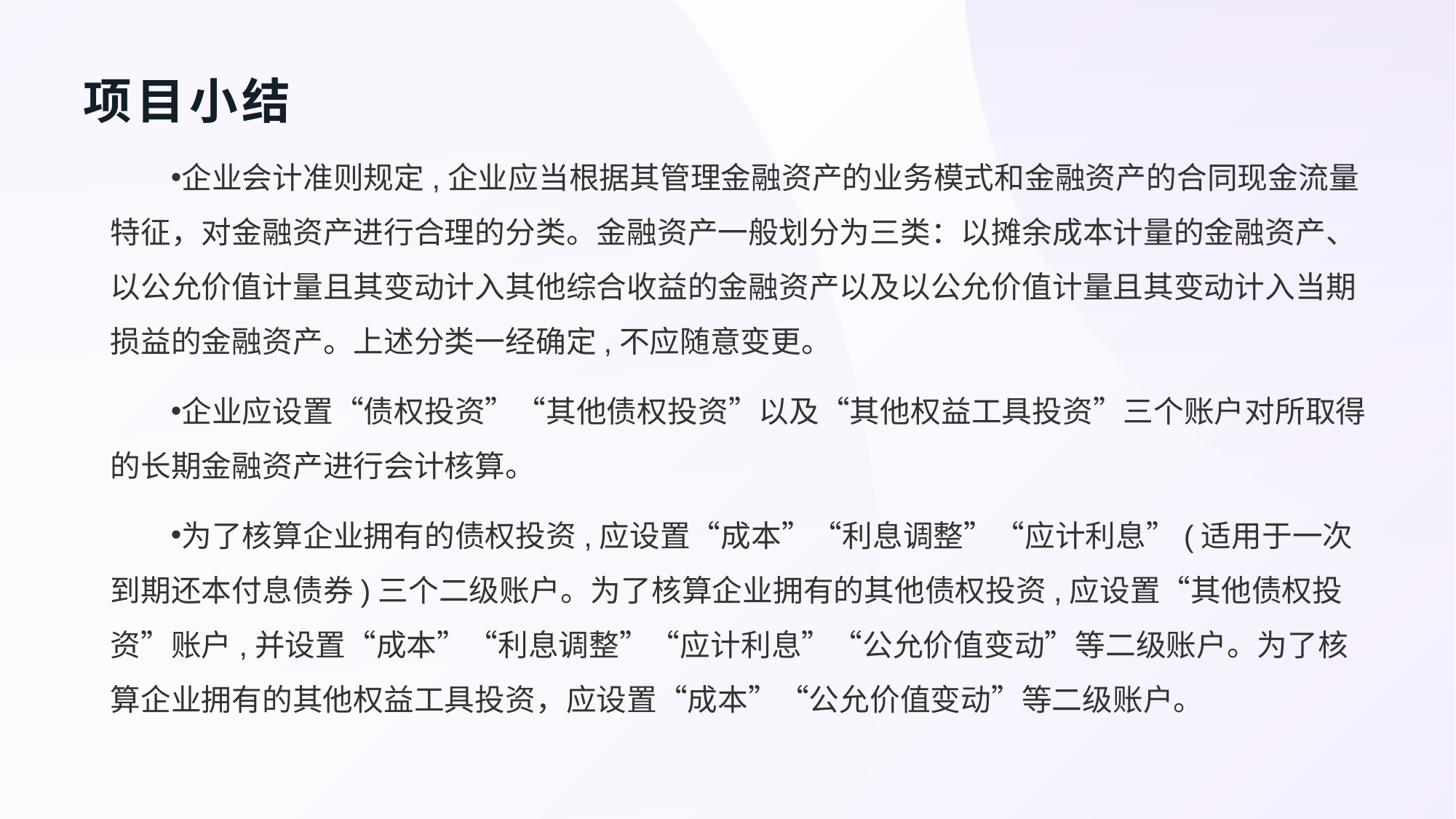

# 项目小结
企业会计准则规定,企业应当根据其管理金融资产的业务模式和金融资产的合同现金流量特征，对金融资产进行合理的分类。金融资产一般划分为三类：以摊余成本计量的金融资产、以公允价值计量且其变动计入其他综合收益的金融资产以及以公允价值计量且其变动计入当期损益的金融资产。上述分类一经确定,不应随意变更。
企业应设置“债权投资”“其他债权投资”以及“其他权益工具投资”三个账户对所取得的长期金融资产进行会计核算。
为了核算企业拥有的债权投资,应设置“成本”“利息调整”“应计利息”(适用于一次到期还本付息债券)三个二级账户。为了核算企业拥有的其他债权投资,应设置“其他债权投资”账户,并设置“成本”“利息调整”“应计利息”“公允价值变动”等二级账户。为了核算企业拥有的其他权益工具投资，应设置“成本”“公允价值变动”等二级账户。